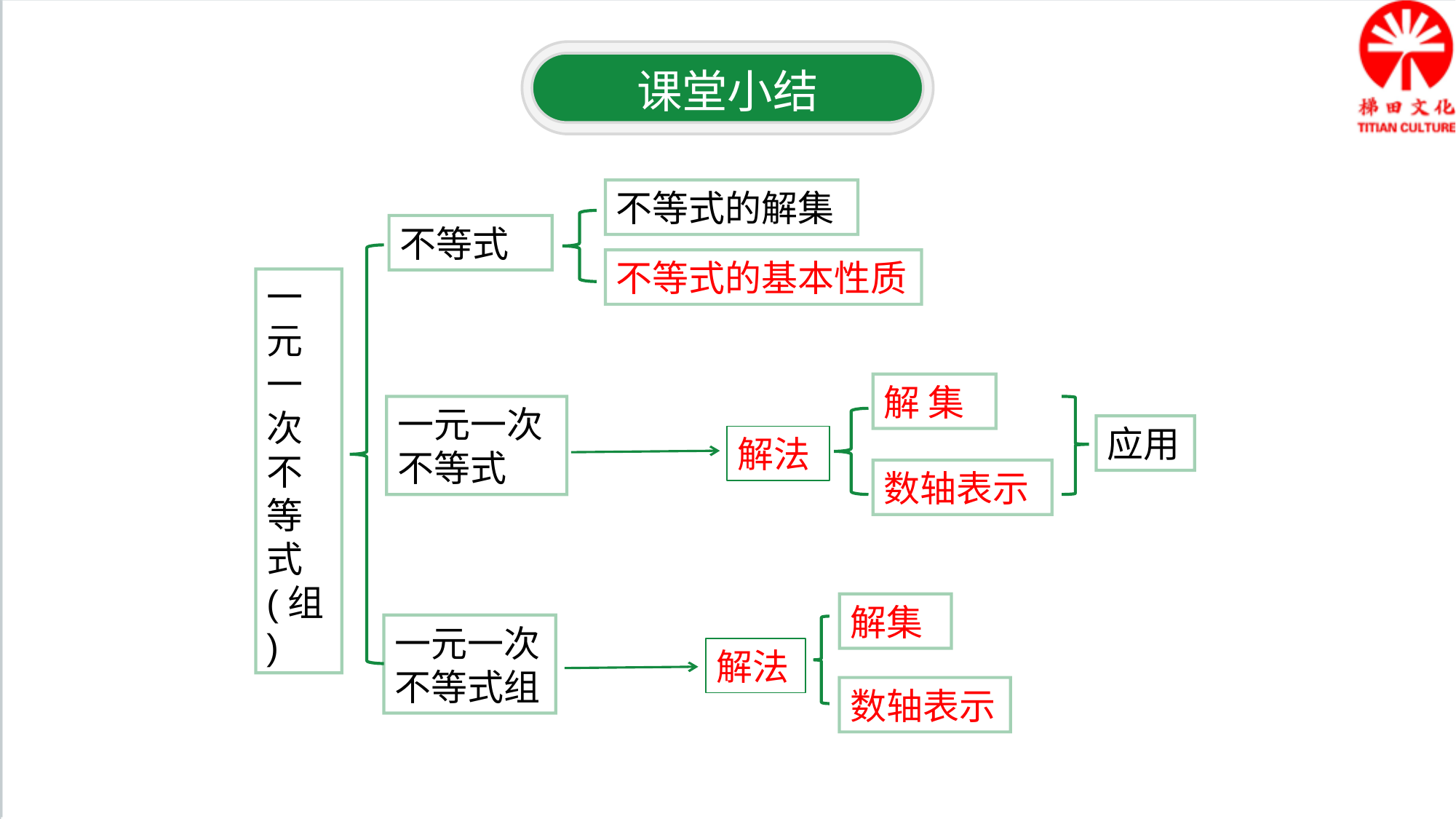

课堂小结
不等式的解集

不等式

不等式的基本性质
一元一次不等式(组)
解 集
一元一次不等式

应用
解法
数轴表示
解集
一元一次不等式组

解法
数轴表示